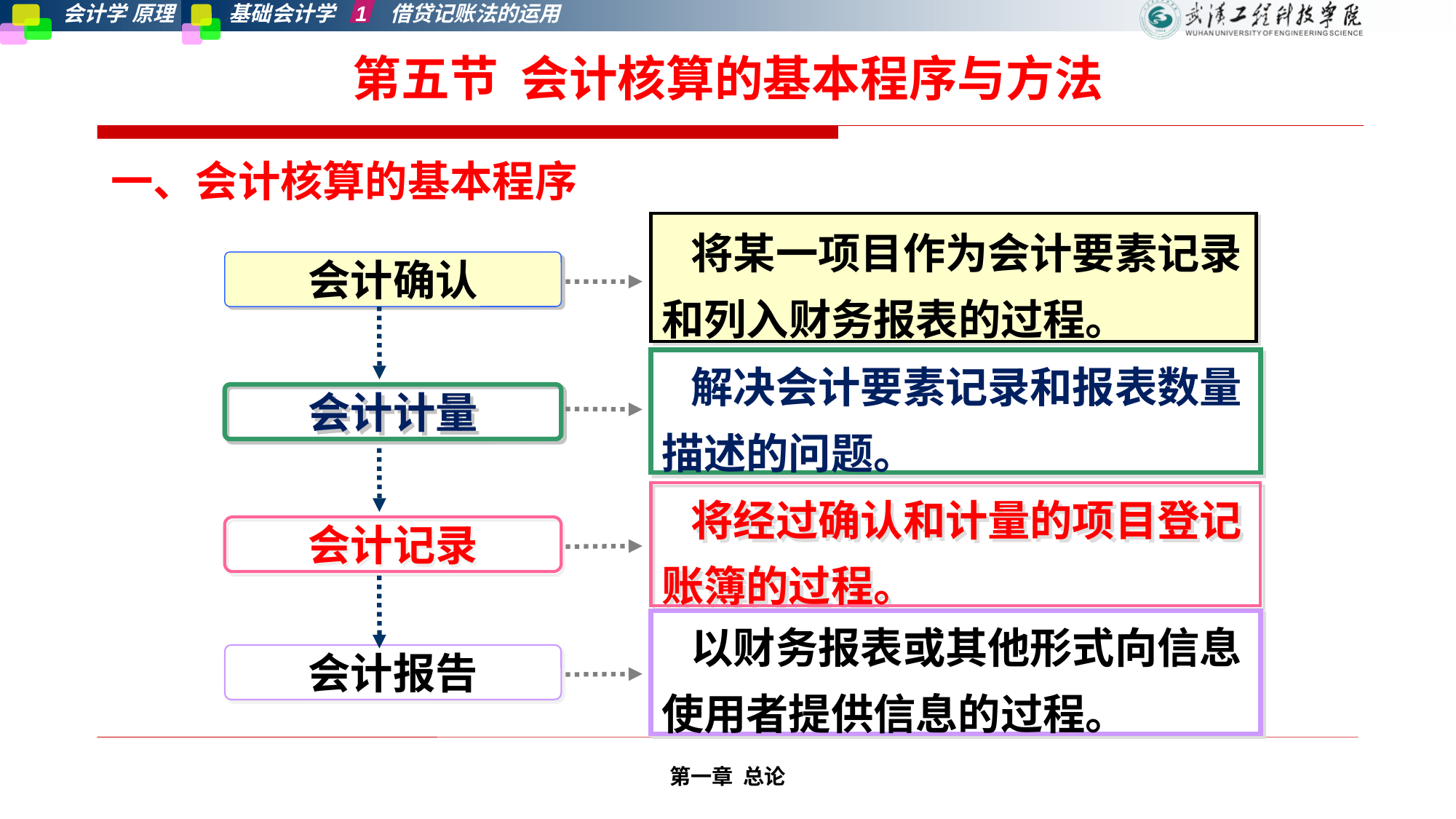

基础会计学   1   借贷记账法的运用

# 第五节  会计核算的基本程序与方法
一、会计核算的基本程序
  将某一项目作为会计要素记录
和列入财务报表的过程。
会计确认

  解决会计要素记录和报表数量
描述的问题。
会计计量

  将经过确认和计量的项目登记
账簿的过程。
会计记录

  以财务报表或其他形式向信息
使用者提供信息的过程。
会计报告

第一章  总论